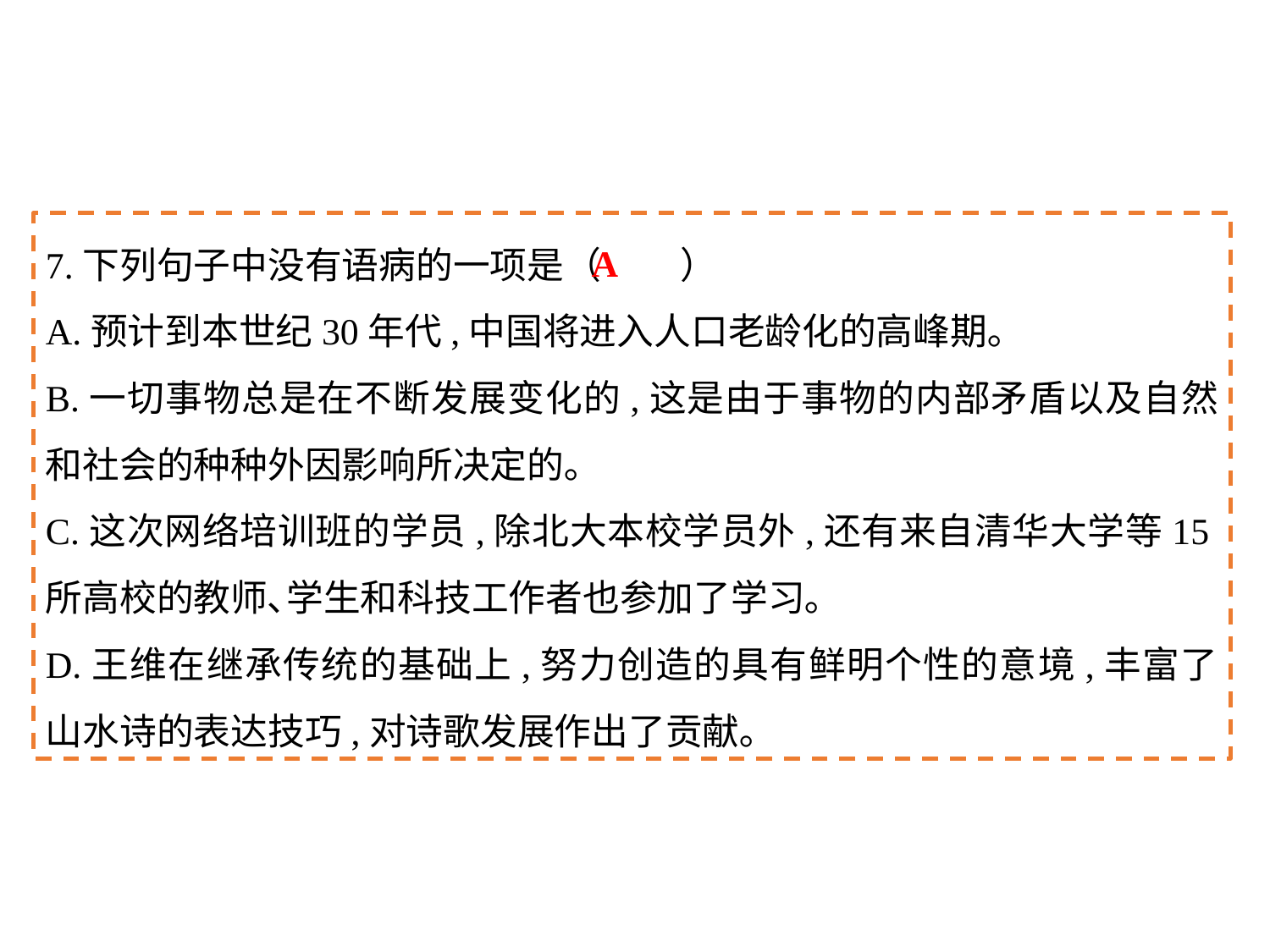

7.下列句子中没有语病的一项是（	）
A.预计到本世纪30年代,中国将进入人口老龄化的高峰期｡
B.一切事物总是在不断发展变化的,这是由于事物的内部矛盾以及自然和社会的种种外因影响所决定的｡
C.这次网络培训班的学员,除北大本校学员外,还有来自清华大学等15所高校的教师､学生和科技工作者也参加了学习｡
D.王维在继承传统的基础上,努力创造的具有鲜明个性的意境,丰富了山水诗的表达技巧,对诗歌发展作出了贡献｡
A